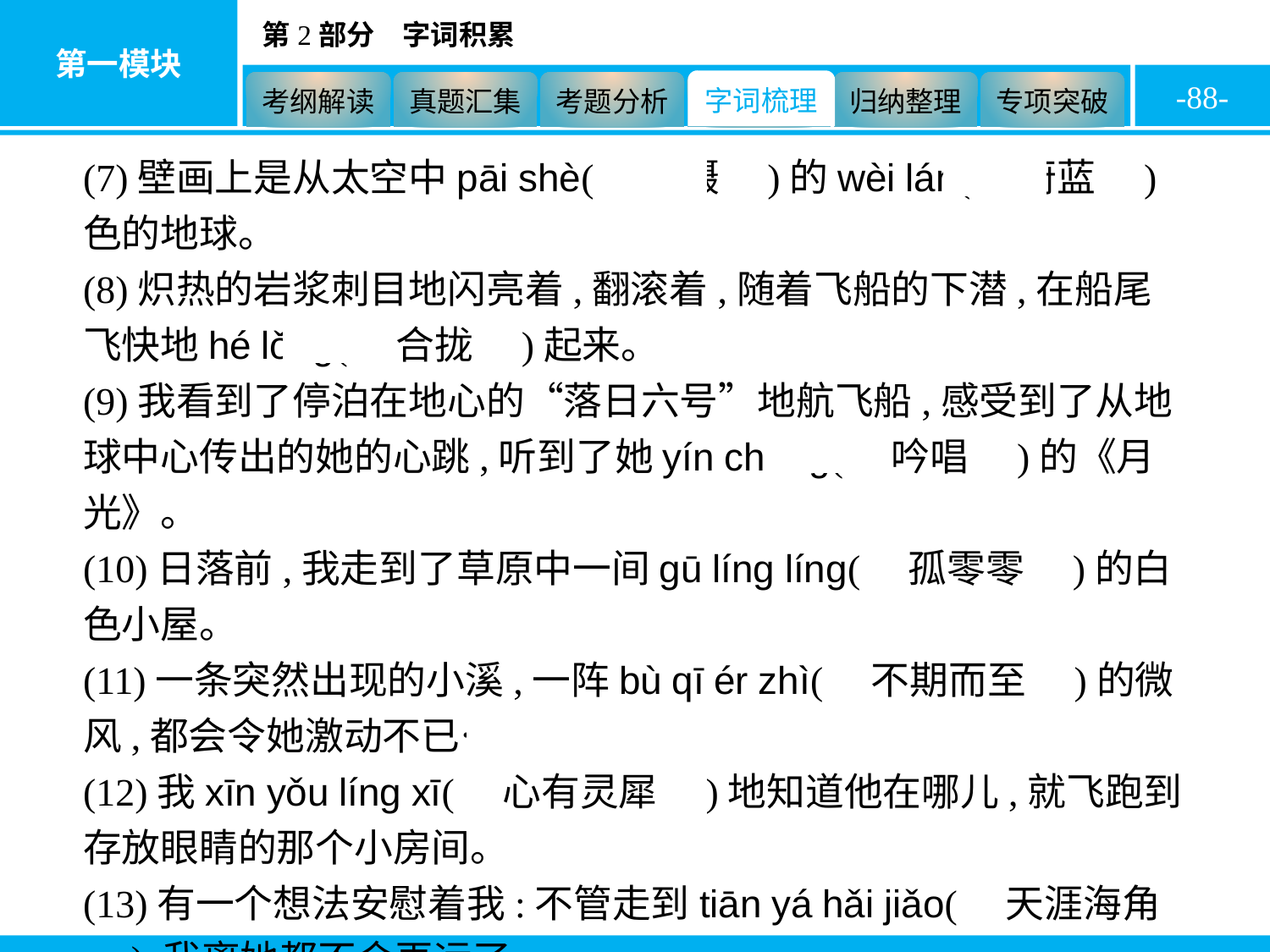

-88-
(7)壁画上是从太空中pāi shè(　拍摄　)的wèi lán(　蔚蓝　)色的地球。
(8)炽热的岩浆刺目地闪亮着,翻滚着,随着飞船的下潜,在船尾飞快地hé lǒng(　合拢　)起来。
(9)我看到了停泊在地心的“落日六号”地航飞船,感受到了从地球中心传出的她的心跳,听到了她yín chàng(　吟唱　)的《月光》。
(10)日落前,我走到了草原中一间gū líng líng(　孤零零　)的白色小屋。
(11)一条突然出现的小溪,一阵bù qī ér zhì(　不期而至　)的微风,都会令她激动不已……
(12)我xīn yǒu líng xī(　心有灵犀　)地知道他在哪儿,就飞跑到存放眼睛的那个小房间。
(13)有一个想法安慰着我:不管走到tiān yá hǎi jiǎo(　天涯海角　),我离她都不会再远了。